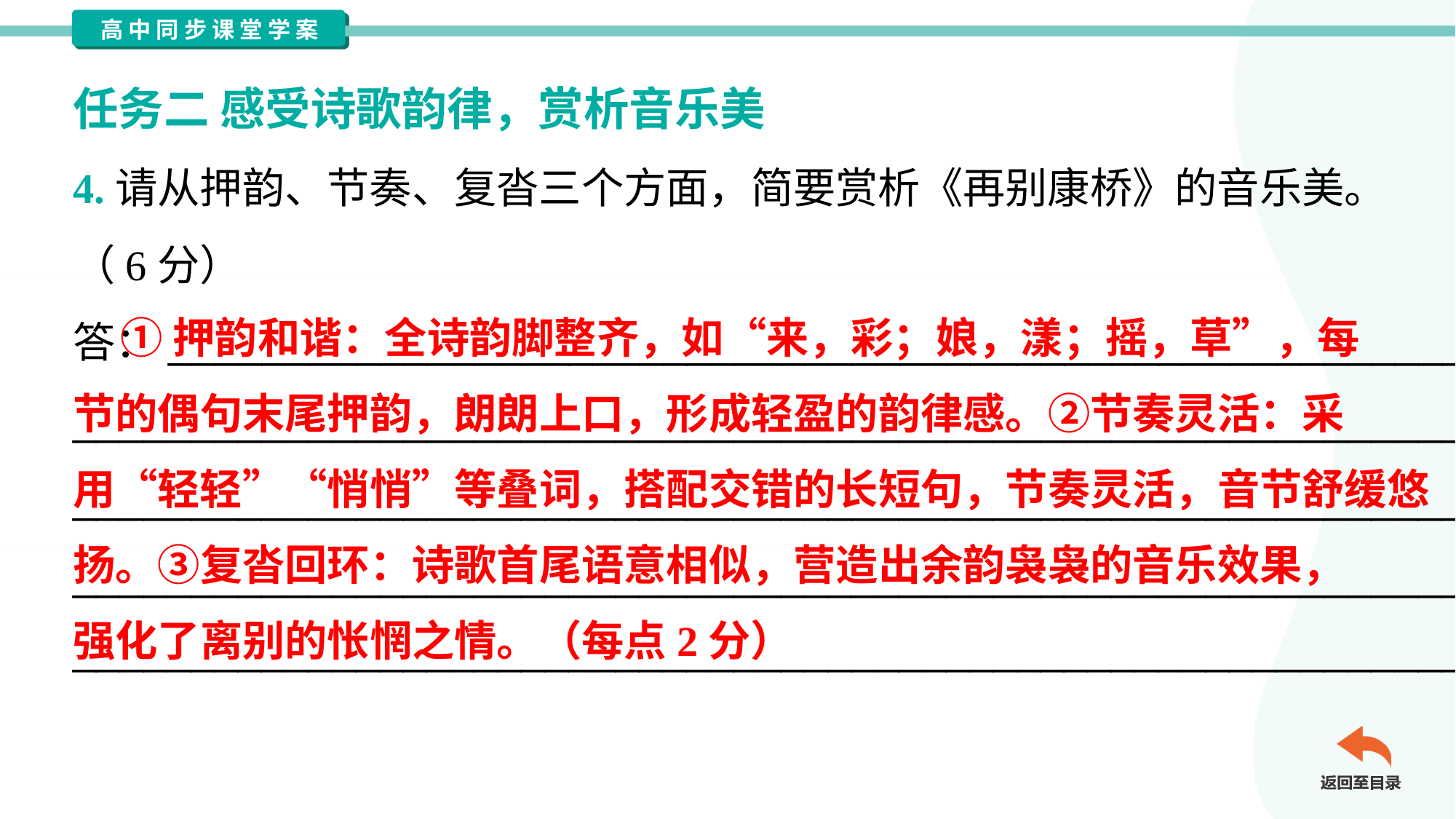

任务二 感受诗歌韵律，赏析音乐美
4.请从押韵、节奏、复沓三个方面，简要赏析《再别康桥》的音乐美。
（6分）
答：_________________________________________________________
_____________________________________________________________
_____________________________________________________________
_____________________________________________________________
_____________________________________________________________
     ①押韵和谐：全诗韵脚整齐，如“来，彩；娘，漾；摇，草”，每
节的偶句末尾押韵，朗朗上口，形成轻盈的韵律感。②节奏灵活：采
用“轻轻”“悄悄”等叠词，搭配交错的长短句，节奏灵活，音节舒缓悠
扬。③复沓回环：诗歌首尾语意相似，营造出余韵袅袅的音乐效果，
强化了离别的怅惘之情。（每点2分）